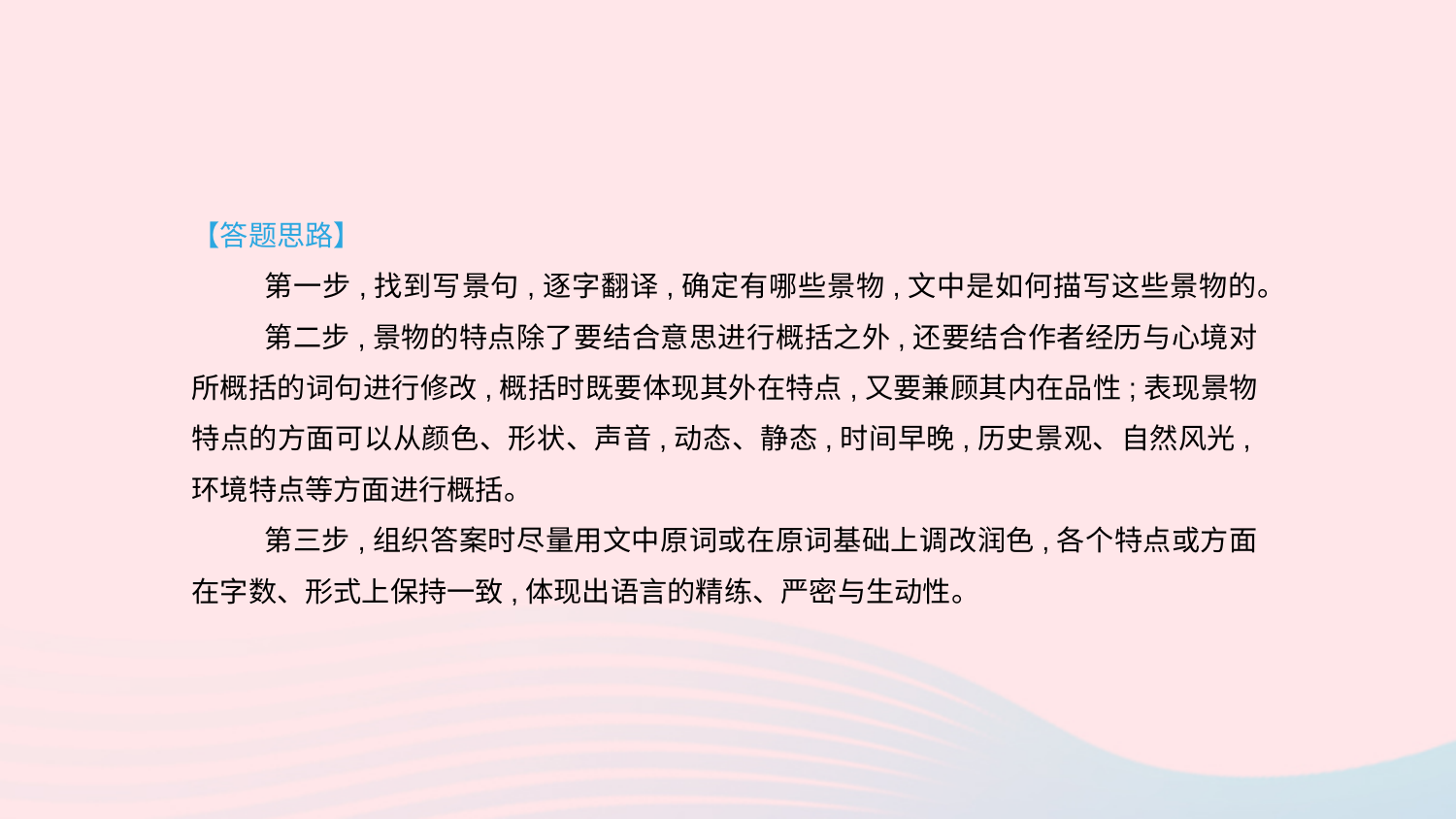

【答题思路】
第一步,找到写景句,逐字翻译,确定有哪些景物,文中是如何描写这些景物的。
第二步,景物的特点除了要结合意思进行概括之外,还要结合作者经历与心境对所概括的词句进行修改,概括时既要体现其外在特点,又要兼顾其内在品性;表现景物特点的方面可以从颜色、形状、声音,动态、静态,时间早晚,历史景观、自然风光,环境特点等方面进行概括。
第三步,组织答案时尽量用文中原词或在原词基础上调改润色,各个特点或方面在字数、形式上保持一致,体现出语言的精练、严密与生动性。